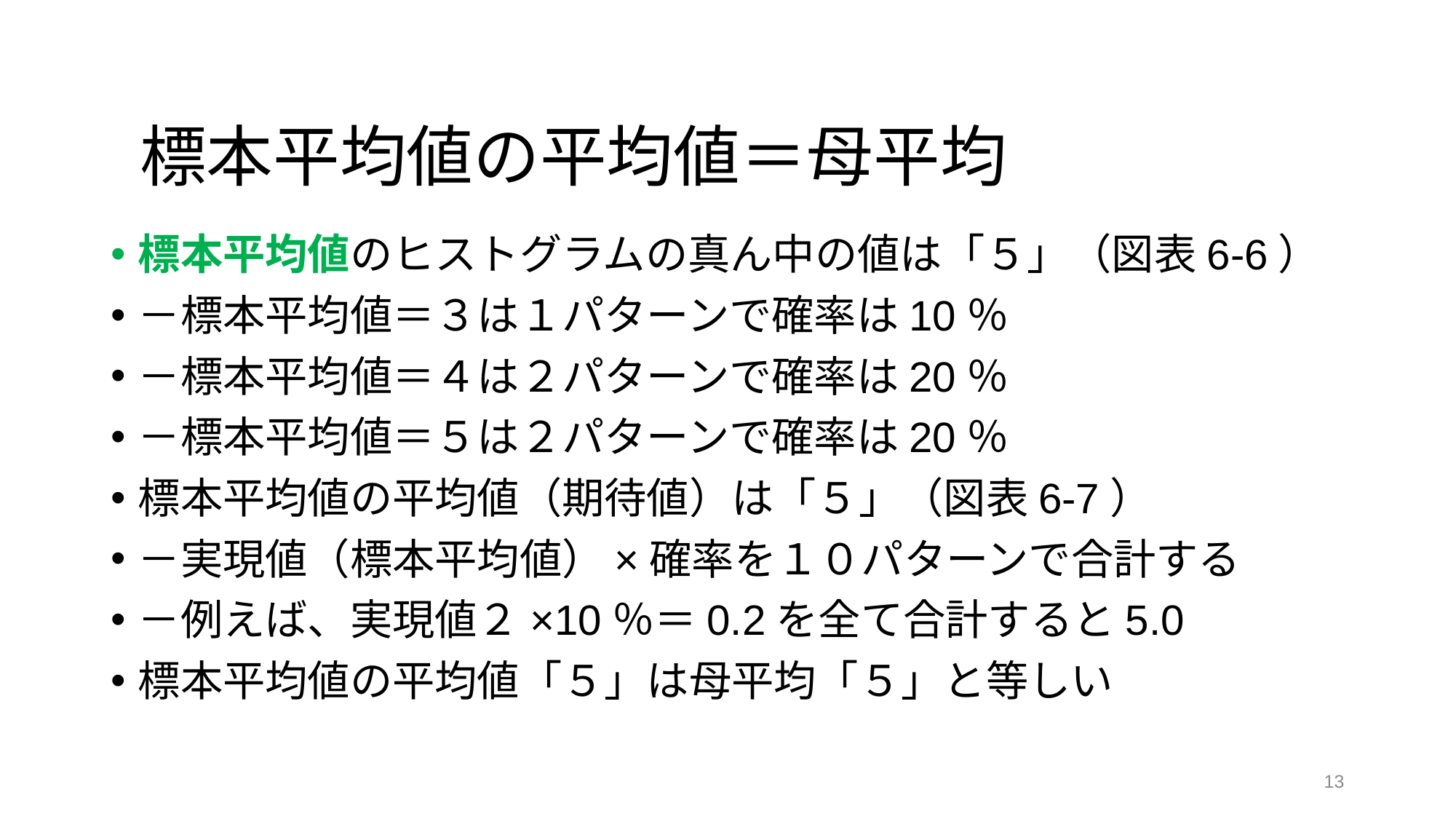

# 標本平均値の平均値＝母平均
標本平均値のヒストグラムの真ん中の値は「５」（図表6-6）
－標本平均値＝３は１パターンで確率は10％
－標本平均値＝４は２パターンで確率は20％
－標本平均値＝５は２パターンで確率は20％
標本平均値の平均値（期待値）は「５」（図表6-7）
－実現値（標本平均値）×確率を１０パターンで合計する
－例えば、実現値２×10％＝0.2を全て合計すると5.0
標本平均値の平均値「５」は母平均「５」と等しい

13